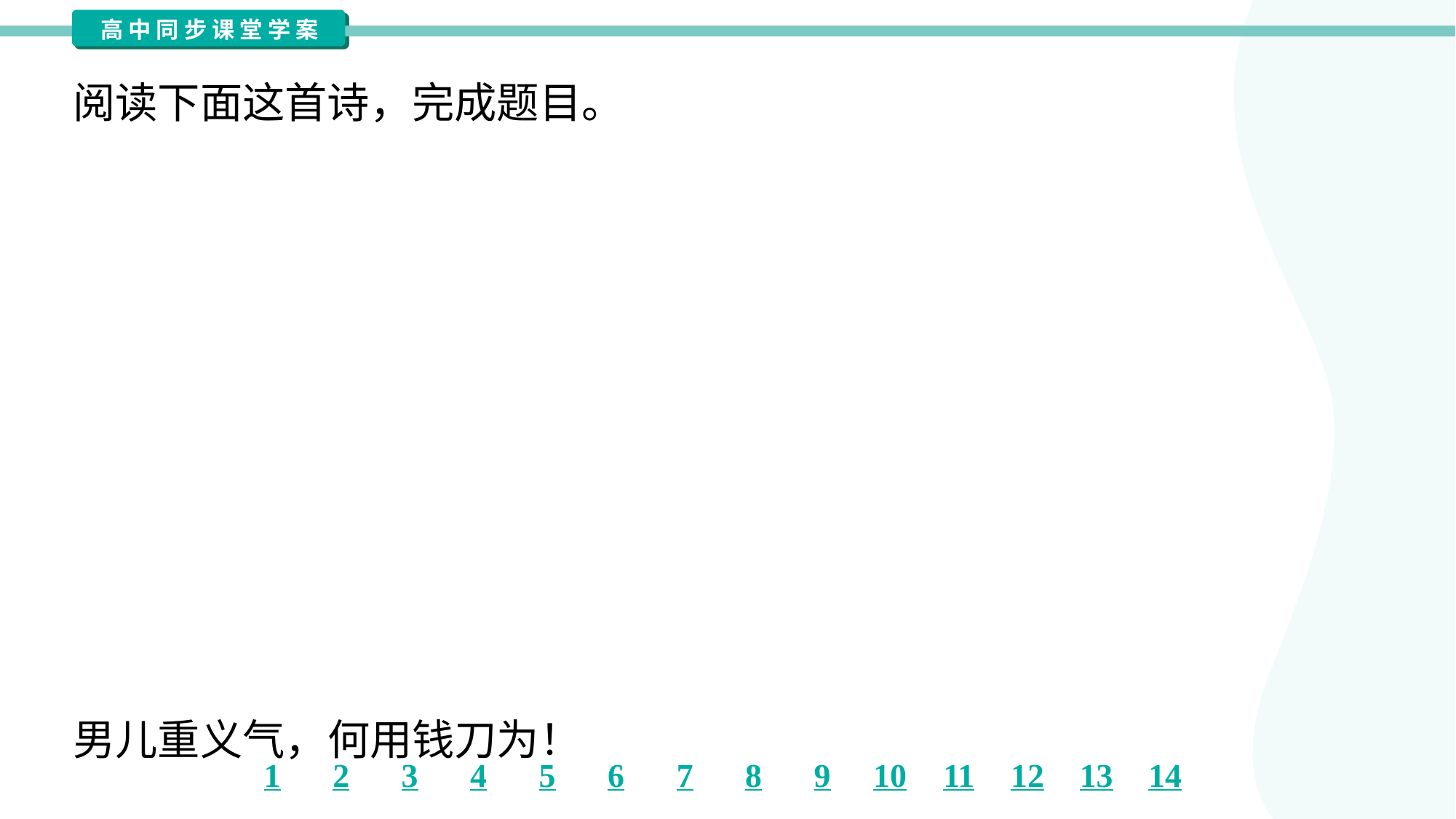

阅读下面这首诗，完成题目。
白头吟
皑如山上雪，皎如云间月。
闻君有两意，故来相决绝。
今日斗酒会，明旦沟水头；
躞蹀御沟上，沟水东西流。
凄凄复凄凄，嫁娶不须啼；
愿得一心人，白头不相离。
竹竿何嫋嫋，鱼尾何簁簁。
男儿重义气，何用钱刀为！#1.1.8